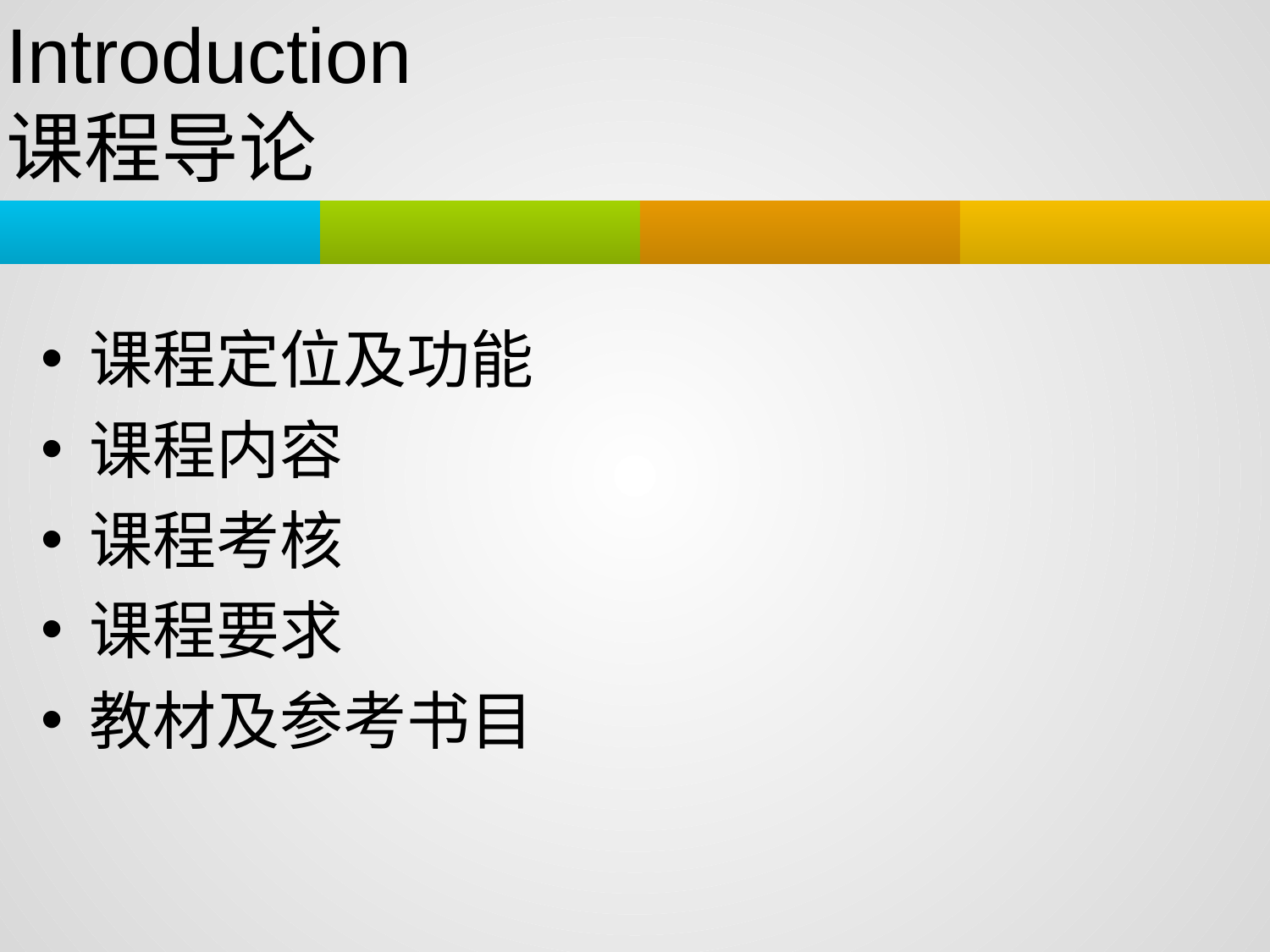

Introduction
课程导论

课程定位及功能
课程内容
课程考核
课程要求
教材及参考书目